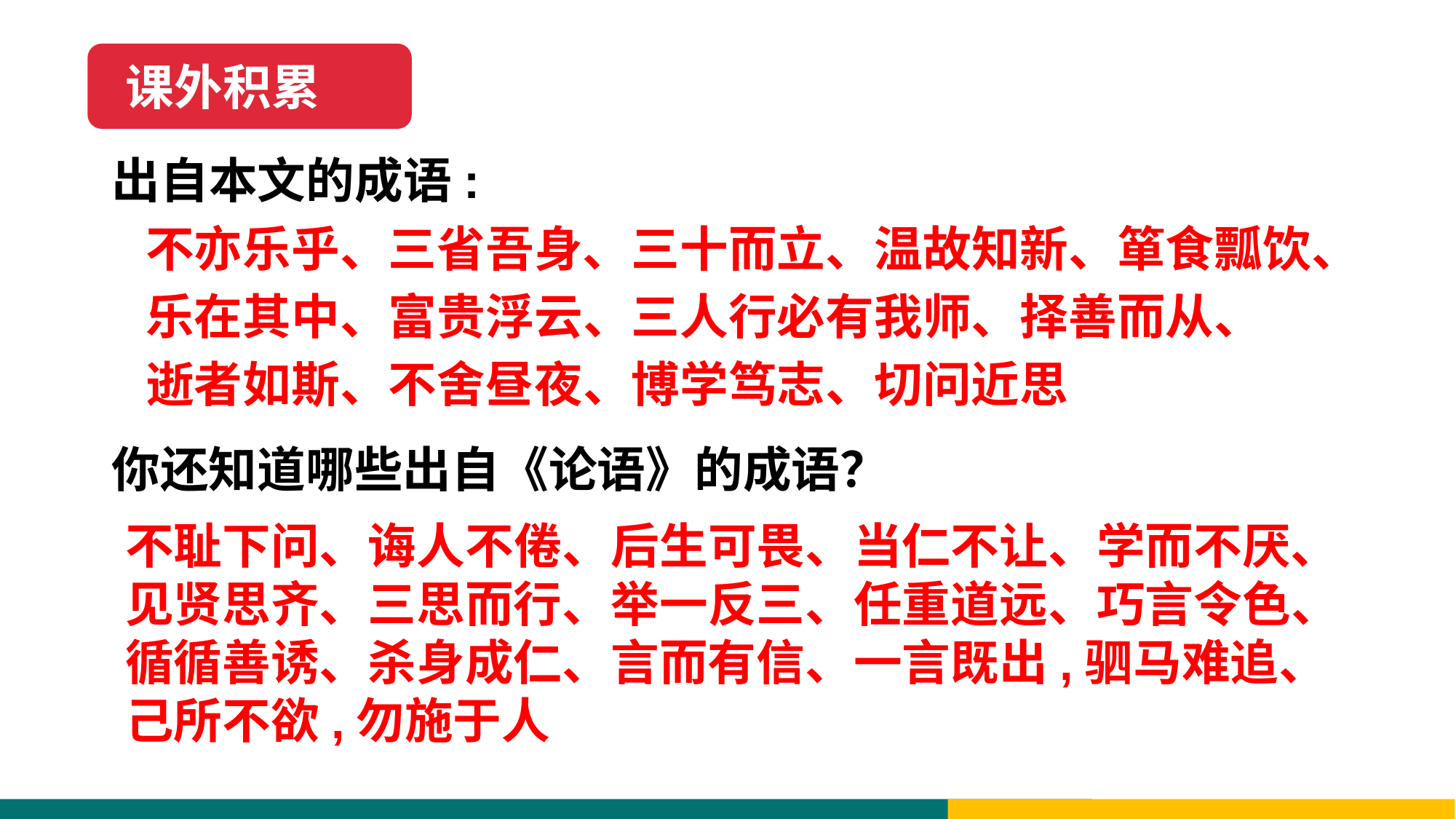

课外积累
出自本文的成语:
  不亦乐乎、三省吾身、三十而立、温故知新、箪食瓢饮、
  乐在其中、富贵浮云、三人行必有我师、择善而从、
  逝者如斯、不舍昼夜、博学笃志、切问近思
你还知道哪些出自《论语》的成语？
不耻下问、诲人不倦、后生可畏、当仁不让、学而不厌、见贤思齐、三思而行、举一反三、任重道远、巧言令色、循循善诱、杀身成仁、言而有信、一言既出,驷马难追、己所不欲,勿施于人